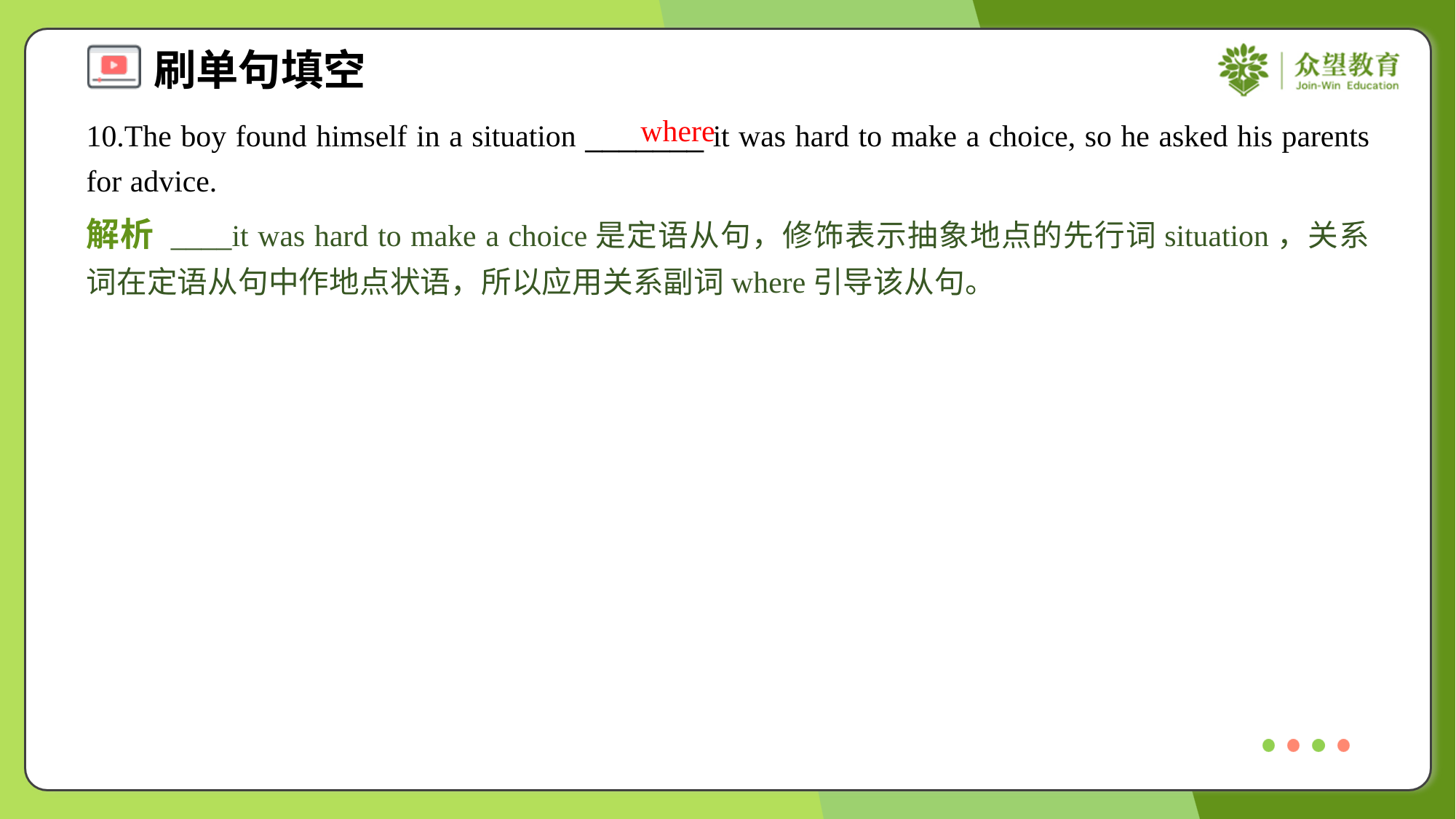

where
10.The boy found himself in a situation _______ it was hard to make a choice, so he asked his parents for advice.
解析 ____it was hard to make a choice是定语从句，修饰表示抽象地点的先行词situation，关系词在定语从句中作地点状语，所以应用关系副词where引导该从句。